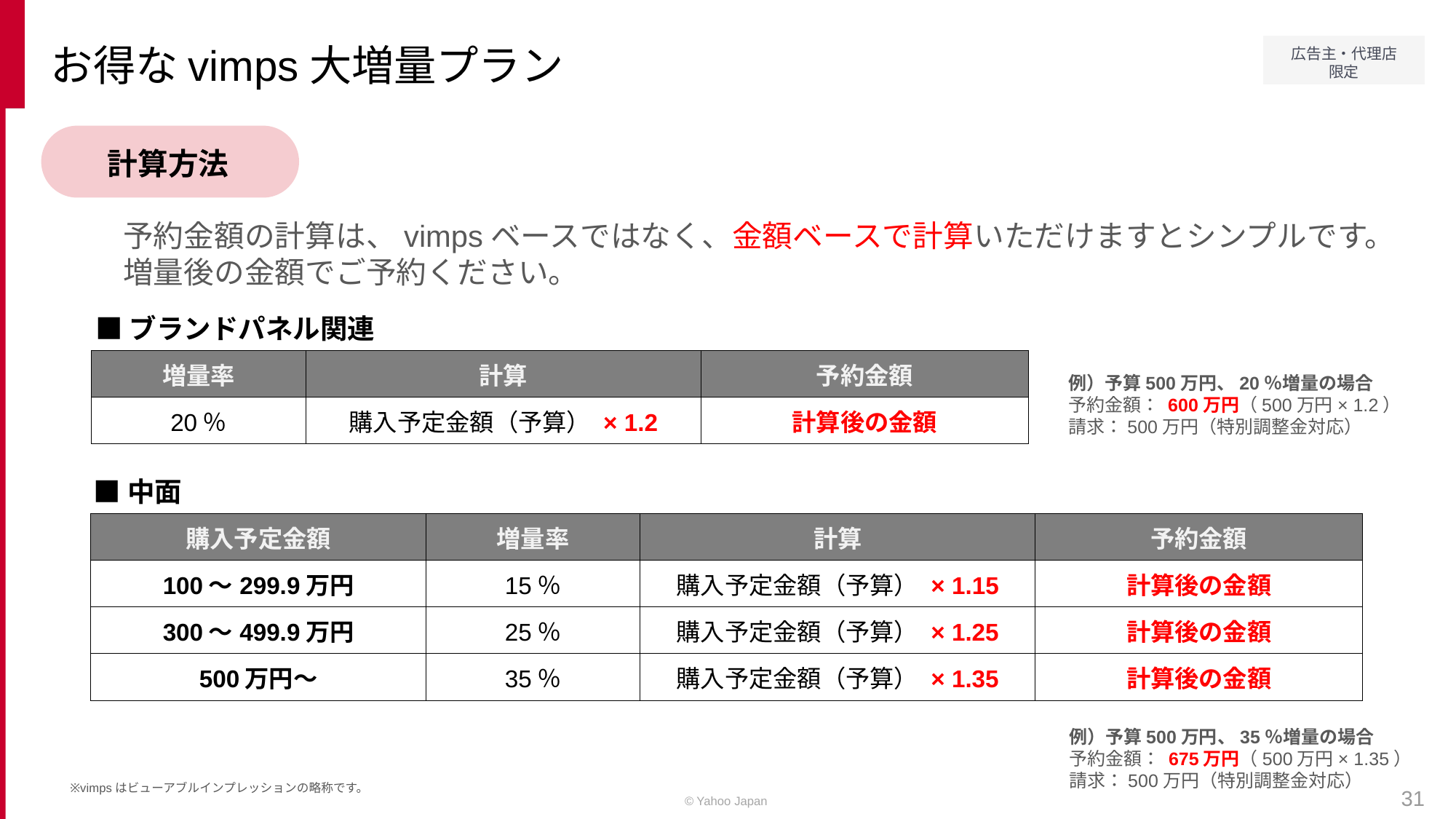

お得なvimps大増量プラン

計算方法
予約金額の計算は、vimpsベースではなく、金額ベースで計算いただけますとシンプルです。
増量後の金額でご予約ください。
■ブランドパネル関連
| 増量率 | 計算 | 予約金額 |
| --- | --- | --- |
| 20％ | 購入予定金額（予算） × 1.2 | 計算後の金額 |
例）予算500万円、20％増量の場合
予約金額： 600万円（500万円× 1.2）
請求：500万円（特別調整金対応）
■中面
| 購入予定金額 | 増量率 | 計算 | 予約金額 |
| --- | --- | --- | --- |
| 100～299.9万円 | 15％ | 購入予定金額（予算） × 1.15 | 計算後の金額 |
| 300～499.9万円 | 25％ | 購入予定金額（予算） × 1.25 | 計算後の金額 |
| 500万円～ | 35％ | 購入予定金額（予算） × 1.35 | 計算後の金額 |
例）予算500万円、35％増量の場合
予約金額： 675万円（500万円× 1.35）
請求：500万円（特別調整金対応）
※vimpsはビューアブルインプレッションの略称です。
31